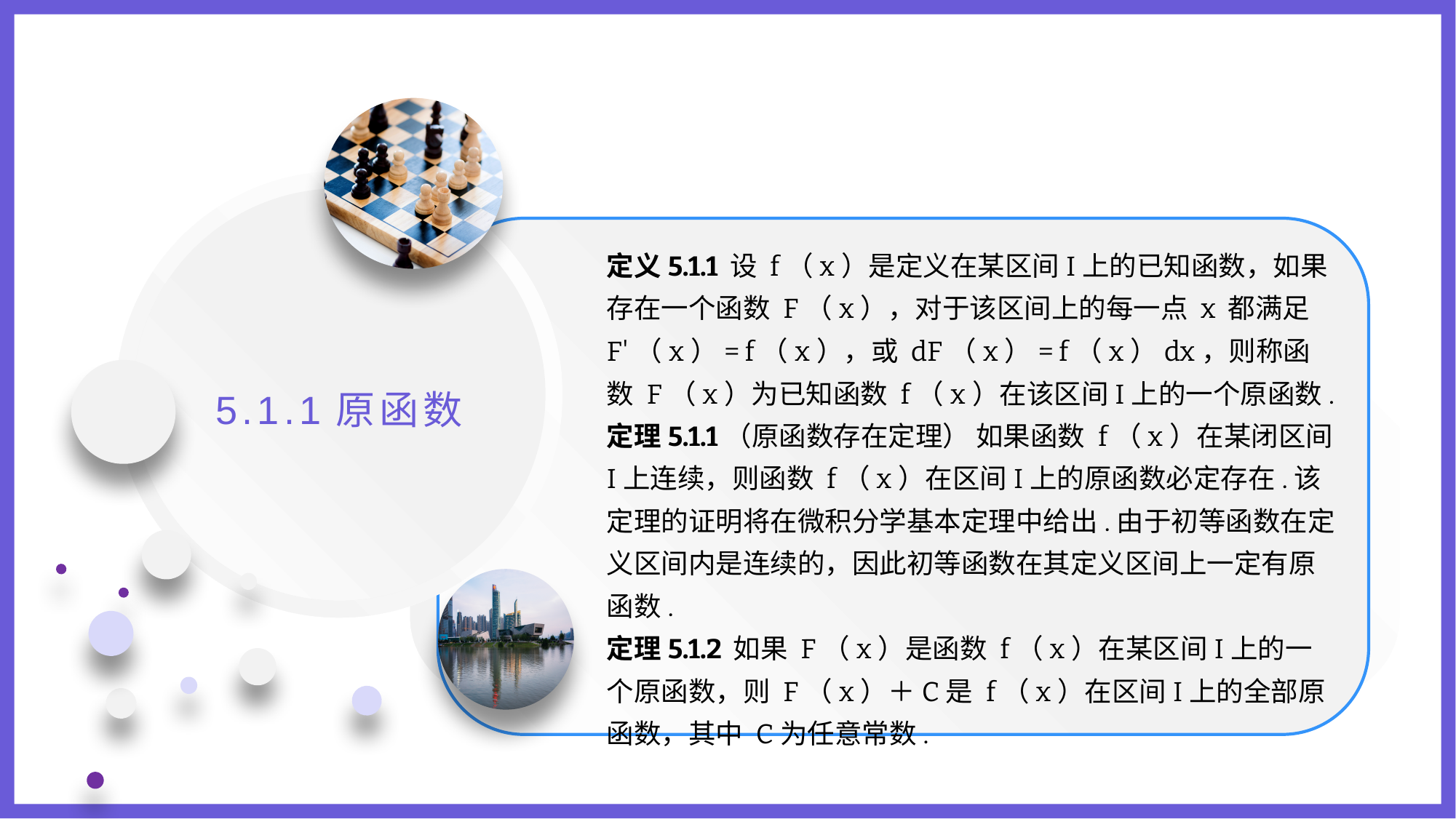

定义5.1.1 设 f（x）是定义在某区间I上的已知函数，如果存在一个函数 F（x），对于该区间上的每一点 x 都满足F'（x）= f（x），或 dF（x）= f（x）dx，则称函数 F（x）为已知函数 f（x）在该区间I上的一个原函数.
定理5.1.1（原函数存在定理） 如果函数 f（x）在某闭区间I上连续，则函数 f（x）在区间I上的原函数必定存在.该定理的证明将在微积分学基本定理中给出.由于初等函数在定义区间内是连续的，因此初等函数在其定义区间上一定有原函数.
定理5.1.2 如果 F（x）是函数 f（x）在某区间I上的一个原函数，则 F（x）＋C是 f（x）在区间I上的全部原函数，其中 C为任意常数.

5.1.1原函数